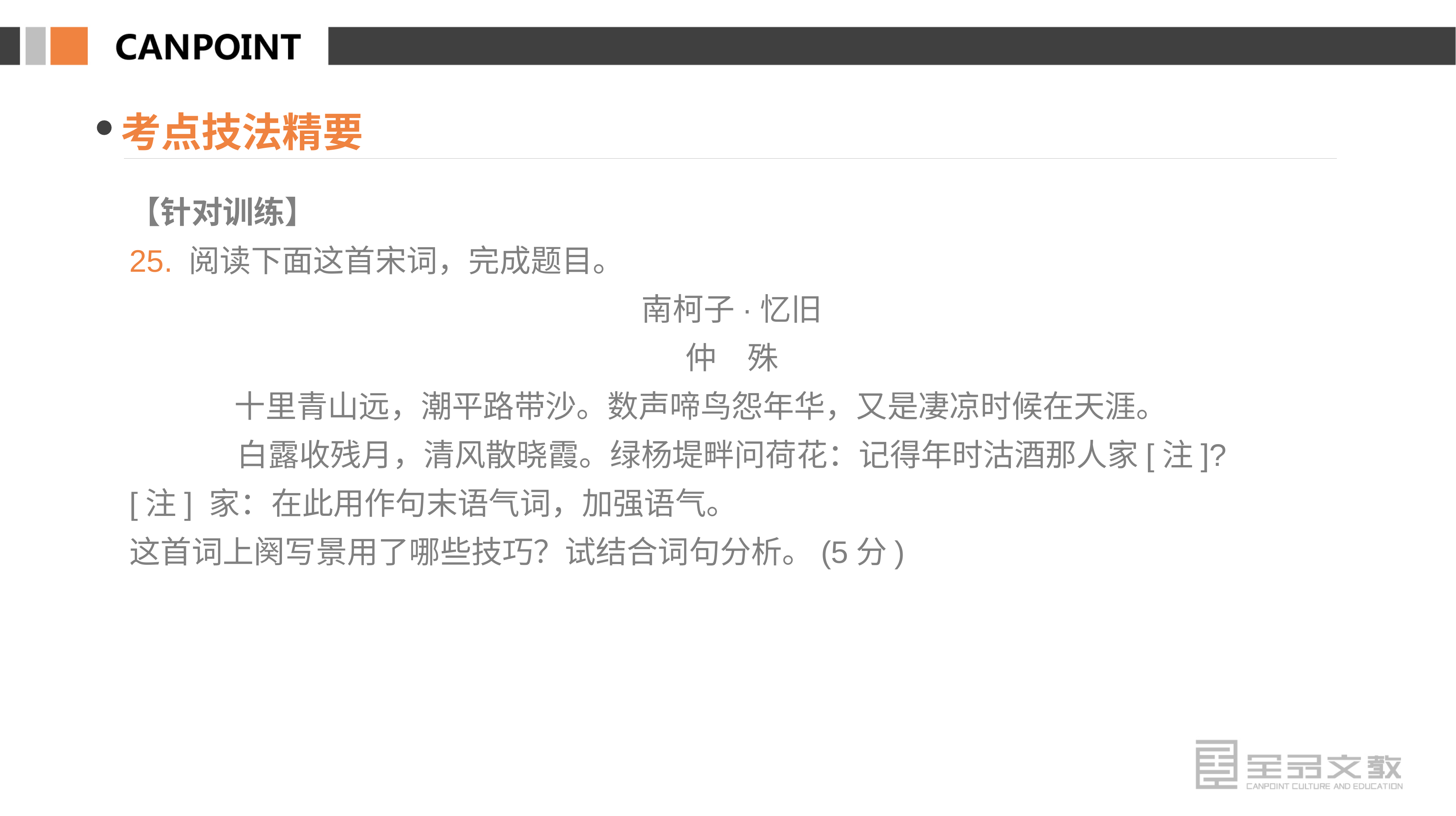

考点技法精要

【针对训练】
25. 阅读下面这首宋词，完成题目。
南柯子·忆旧
仲　殊
十里青山远，潮平路带沙。数声啼鸟怨年华，又是凄凉时候在天涯。
白露收残月，清风散晓霞。绿杨堤畔问荷花：记得年时沽酒那人家[注]?
[注] 家：在此用作句末语气词，加强语气。
这首词上阕写景用了哪些技巧？试结合词句分析。(5分)